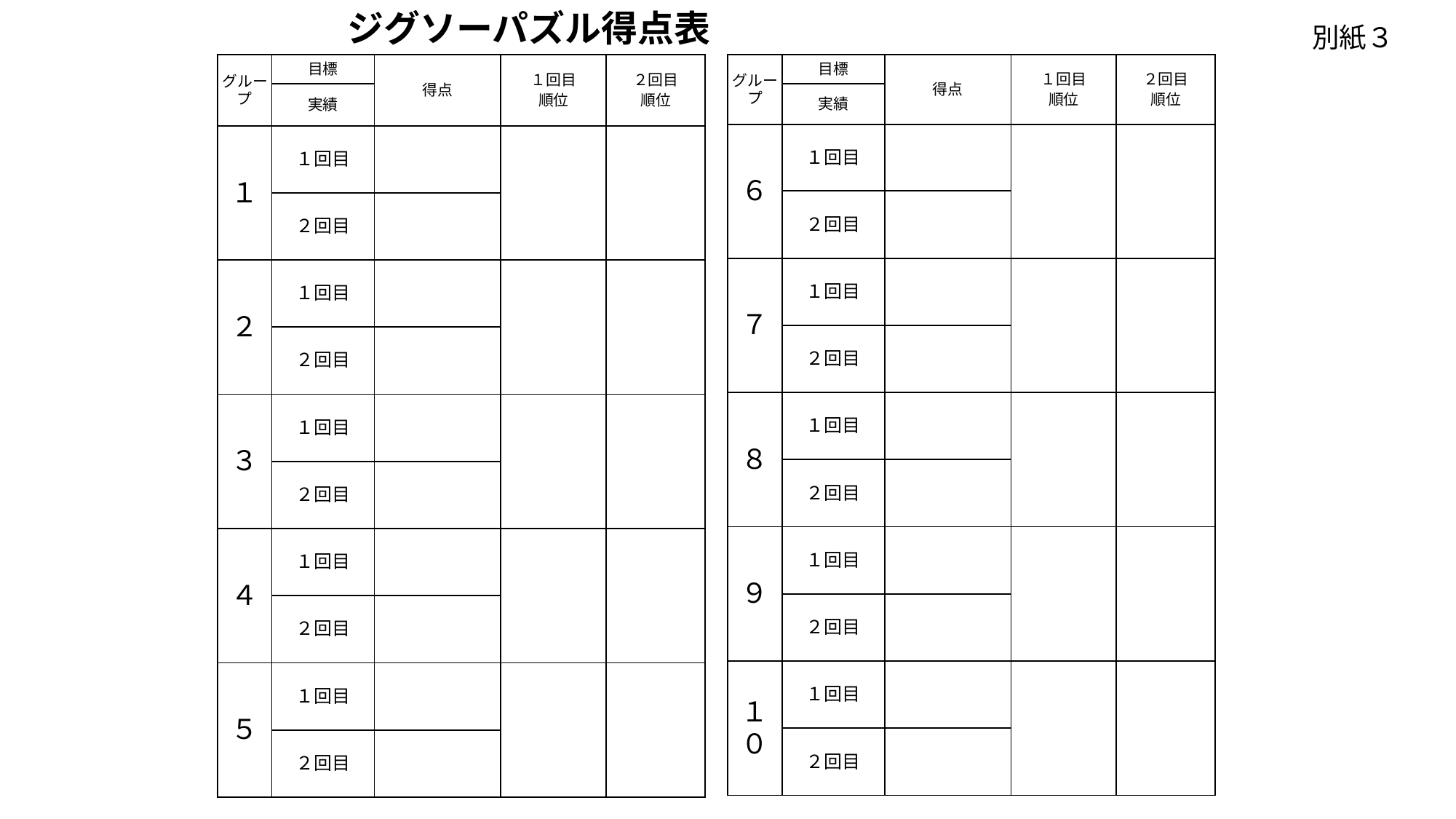

ジグソーパズル得点表
別紙３
| グループ | 目標 | 得点 | １回目 順位 | ２回目 順位 |
| --- | --- | --- | --- | --- |
|  | 実績 |  |  |  |
| １ | １回目 |  |  |  |
|  | ２回目 |  |  |  |
| ２ | １回目 |  |  |  |
|  | ２回目 |  |  |  |
| ３ | １回目 |  |  |  |
|  | ２回目 |  |  |  |
| ４ | １回目 |  |  |  |
|  | ２回目 |  |  |  |
| ５ | １回目 |  |  |  |
|  | ２回目 |  |  |  |
| グループ | 目標 | 得点 | １回目 順位 | ２回目 順位 |
| --- | --- | --- | --- | --- |
|  | 実績 |  |  |  |
| ６ | １回目 |  |  |  |
|  | ２回目 |  |  |  |
| ７ | １回目 |  |  |  |
|  | ２回目 |  |  |  |
| ８ | １回目 |  |  |  |
|  | ２回目 |  |  |  |
| ９ | １回目 |  |  |  |
|  | ２回目 |  |  |  |
| １０ | １回目 |  |  |  |
|  | ２回目 |  |  |  |